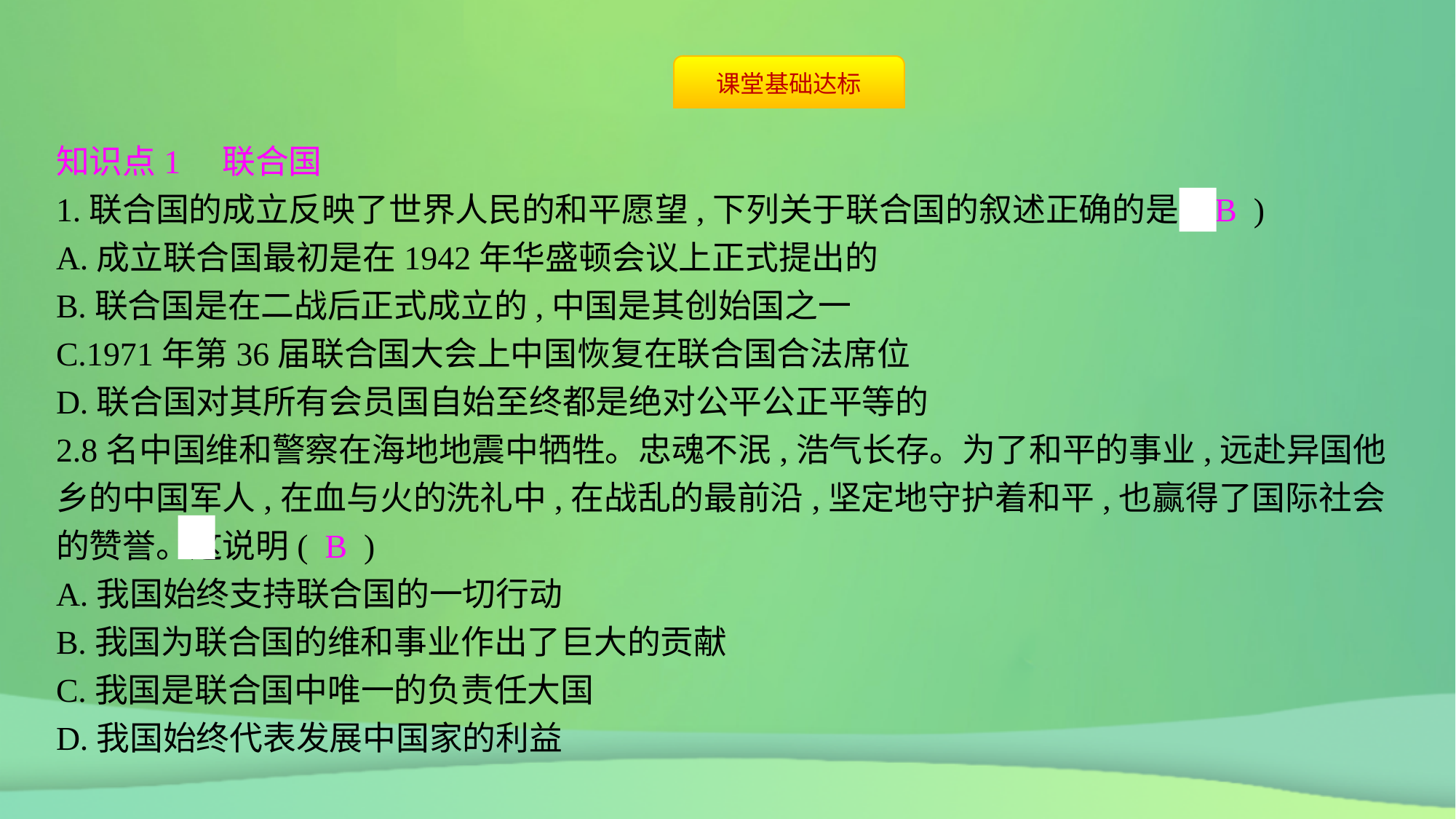

知识点1　联合国
1.联合国的成立反映了世界人民的和平愿望,下列关于联合国的叙述正确的是(  B  )
A.成立联合国最初是在1942年华盛顿会议上正式提出的
B.联合国是在二战后正式成立的,中国是其创始国之一
C.1971年第36届联合国大会上中国恢复在联合国合法席位
D.联合国对其所有会员国自始至终都是绝对公平公正平等的
2.8名中国维和警察在海地地震中牺牲。忠魂不泯,浩气长存。为了和平的事业,远赴异国他乡的中国军人,在血与火的洗礼中,在战乱的最前沿,坚定地守护着和平,也赢得了国际社会的赞誉。这说明(  B  )
A.我国始终支持联合国的一切行动
B.我国为联合国的维和事业作出了巨大的贡献
C.我国是联合国中唯一的负责任大国
D.我国始终代表发展中国家的利益